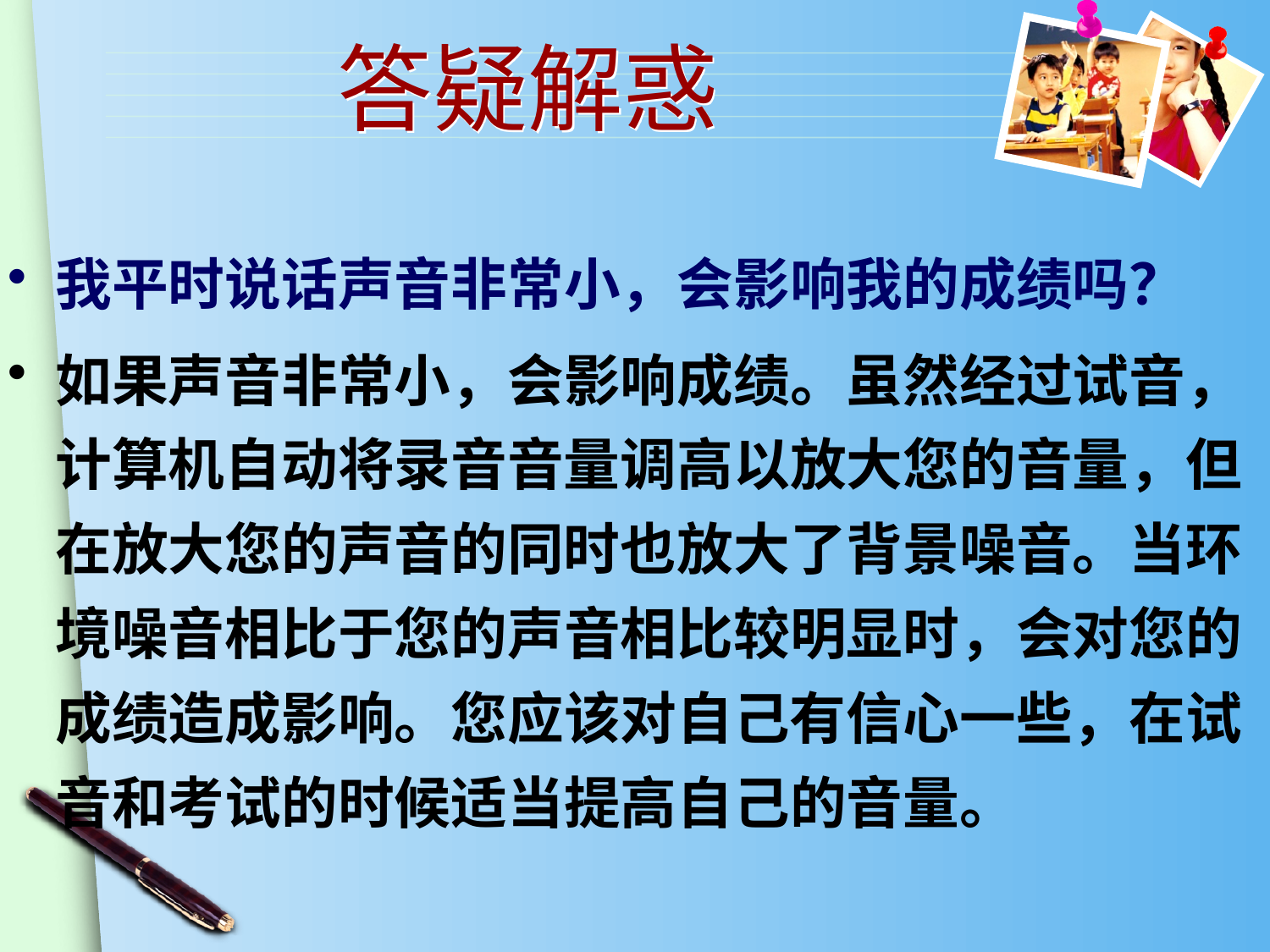

# 答疑解惑
我平时说话声音非常小，会影响我的成绩吗？
如果声音非常小，会影响成绩。虽然经过试音，计算机自动将录音音量调高以放大您的音量，但在放大您的声音的同时也放大了背景噪音。当环境噪音相比于您的声音相比较明显时，会对您的成绩造成影响。您应该对自己有信心一些，在试音和考试的时候适当提高自己的音量。